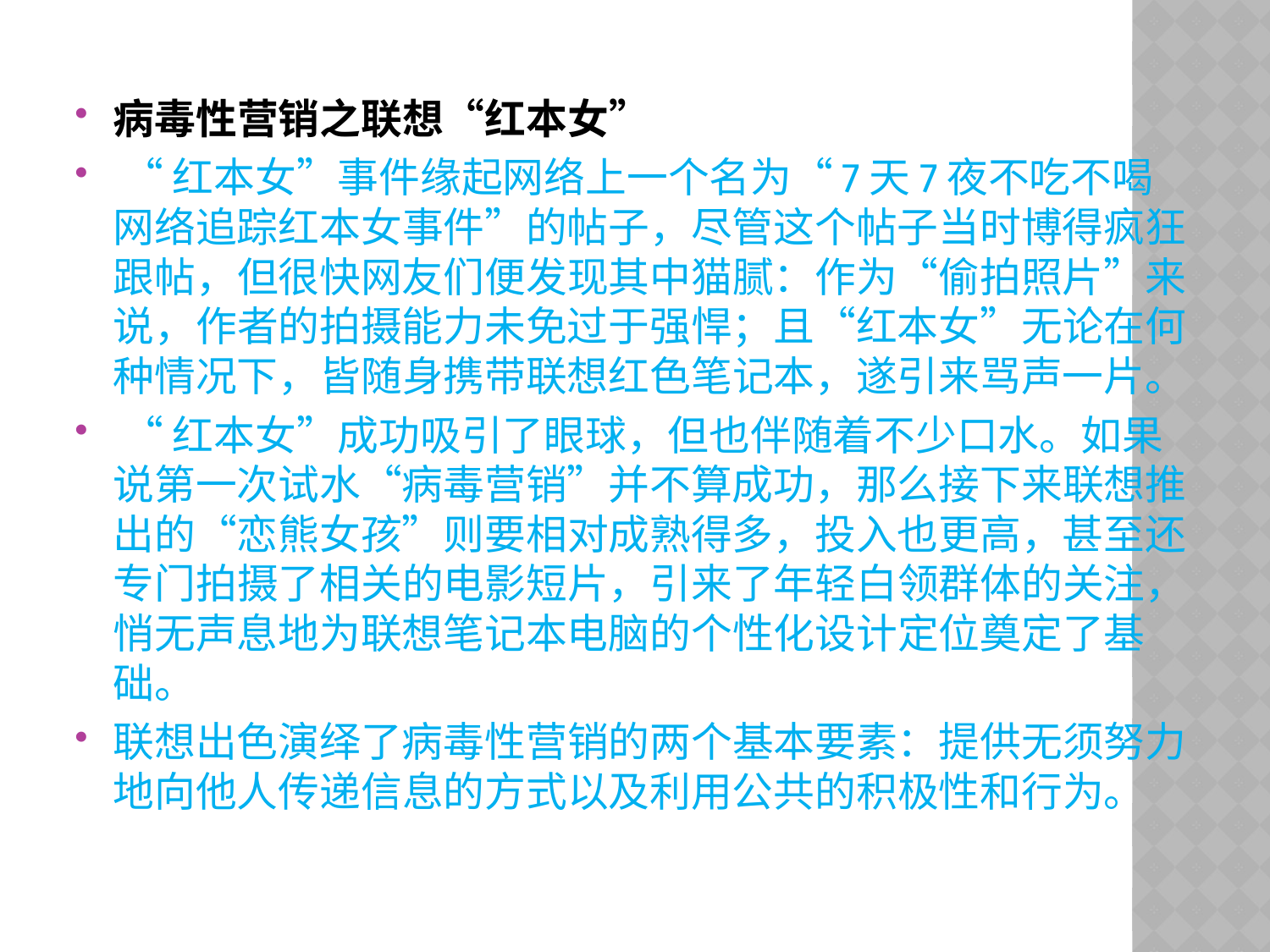

病毒性营销之联想“红本女”
 “红本女”事件缘起网络上一个名为“7天7夜不吃不喝网络追踪红本女事件”的帖子，尽管这个帖子当时博得疯狂跟帖，但很快网友们便发现其中猫腻：作为“偷拍照片”来说，作者的拍摄能力未免过于强悍；且“红本女”无论在何种情况下，皆随身携带联想红色笔记本，遂引来骂声一片。
 “红本女”成功吸引了眼球，但也伴随着不少口水。如果说第一次试水“病毒营销”并不算成功，那么接下来联想推出的“恋熊女孩”则要相对成熟得多，投入也更高，甚至还专门拍摄了相关的电影短片，引来了年轻白领群体的关注，悄无声息地为联想笔记本电脑的个性化设计定位奠定了基础。
联想出色演绎了病毒性营销的两个基本要素：提供无须努力地向他人传递信息的方式以及利用公共的积极性和行为。